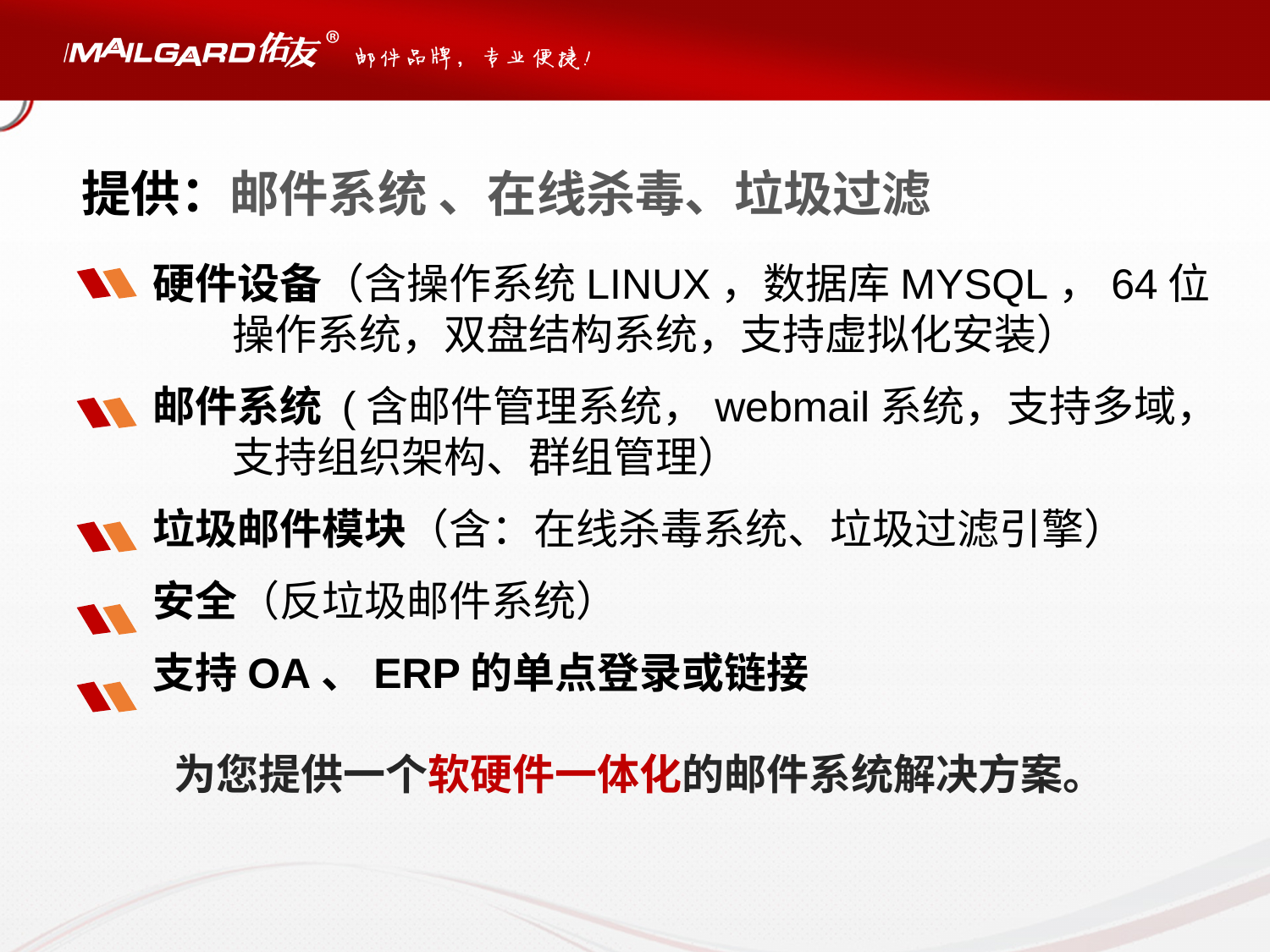

#
提供：邮件系统 、在线杀毒、垃圾过滤
硬件设备（含操作系统LINUX，数据库MYSQL，64位操作系统，双盘结构系统，支持虚拟化安装）
邮件系统 (含邮件管理系统，webmail系统，支持多域，支持组织架构、群组管理）
垃圾邮件模块（含：在线杀毒系统、垃圾过滤引擎）
安全（反垃圾邮件系统）
支持OA、ERP的单点登录或链接

为您提供一个软硬件一体化的邮件系统解决方案。